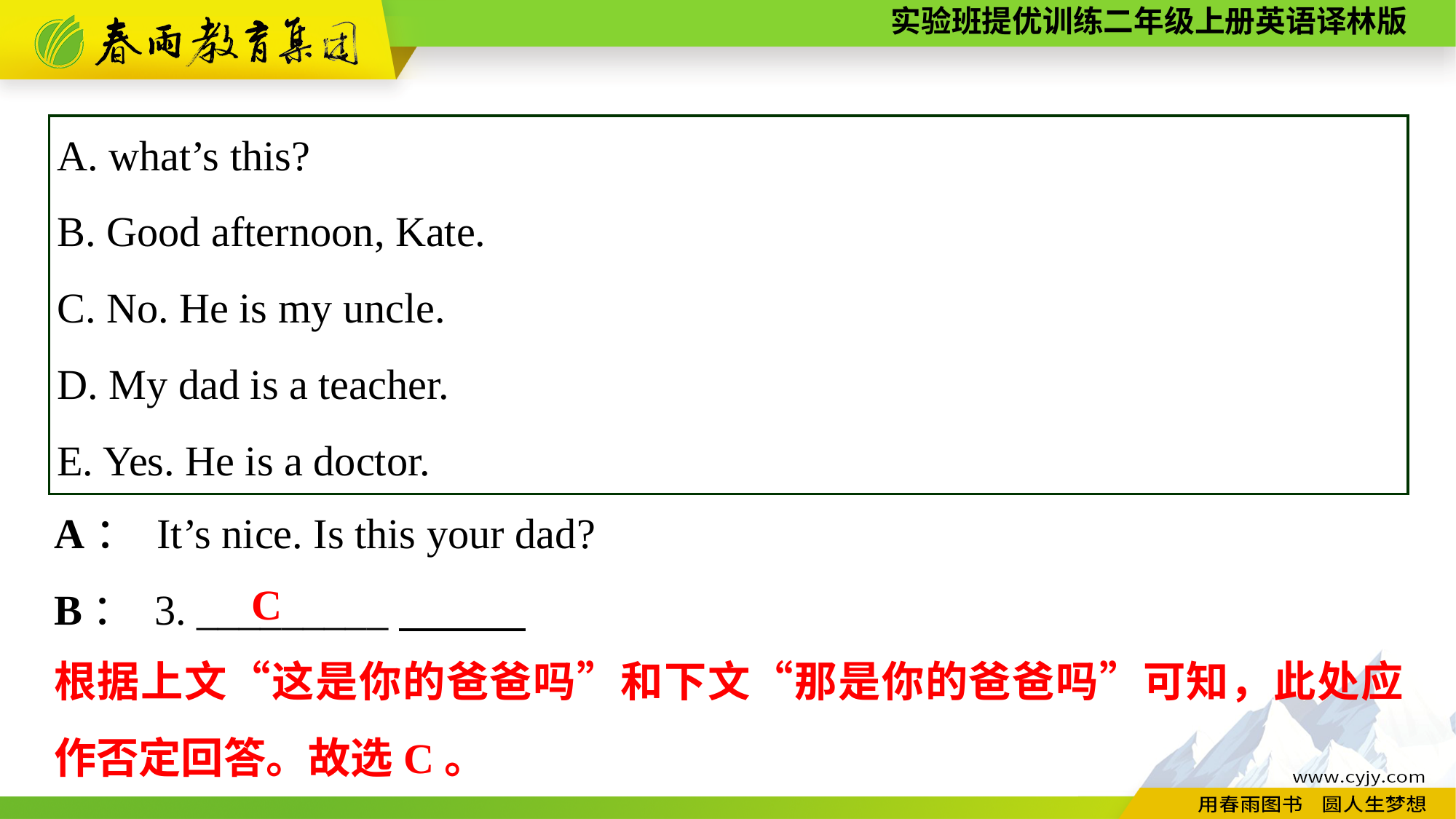

A. what’s this?
B. Good afternoon, Kate.
C. No. He is my uncle.
D. My dad is a teacher.
E. Yes. He is a doctor.

A： It’s nice. Is this your dad?
B： 3. _________
C
根据上文“这是你的爸爸吗”和下文“那是你的爸爸吗”可知，此处应作否定回答。故选C。